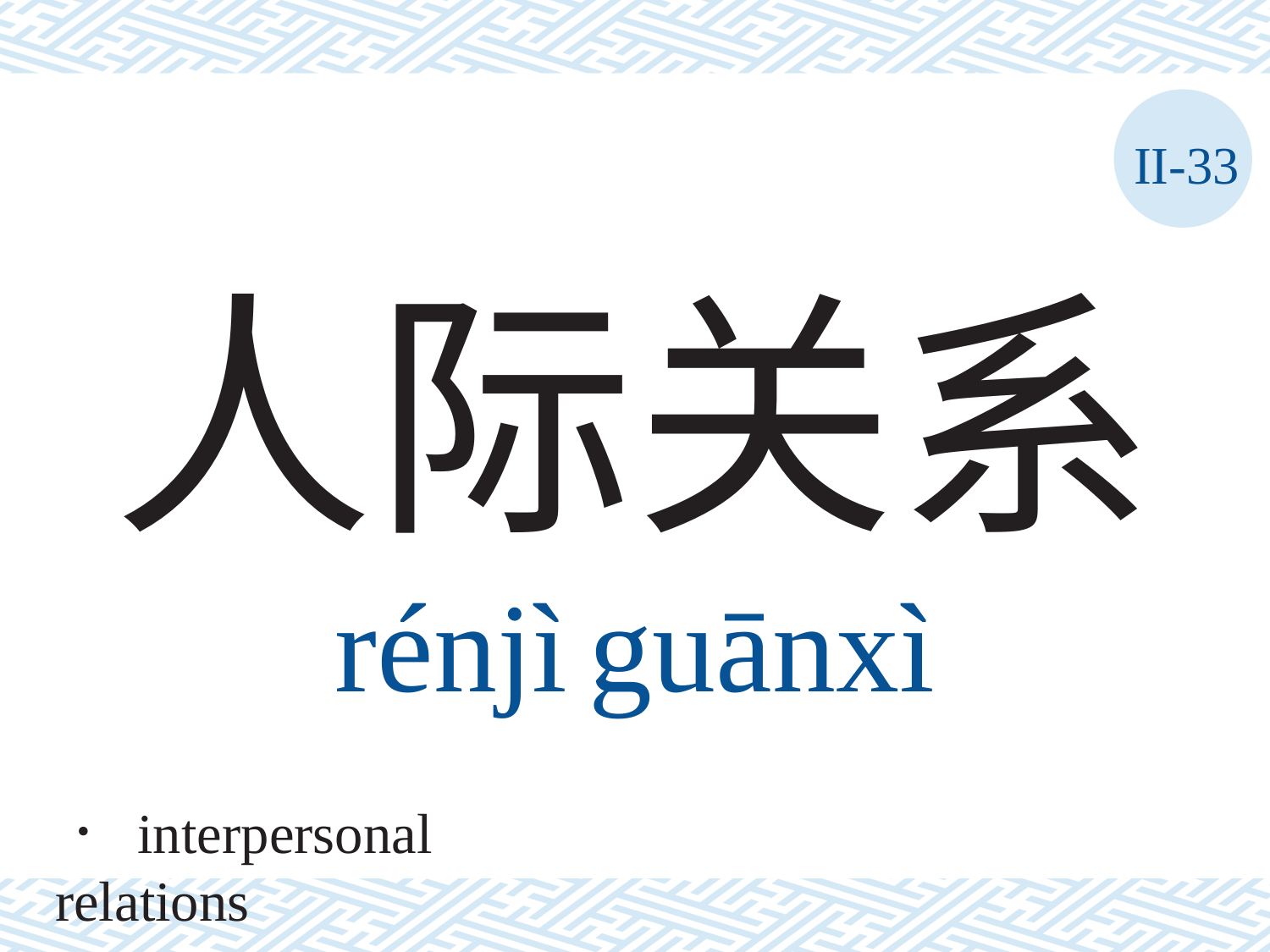

II-33
# 人际关系 rénjì	guānxì
． interpersonal relations